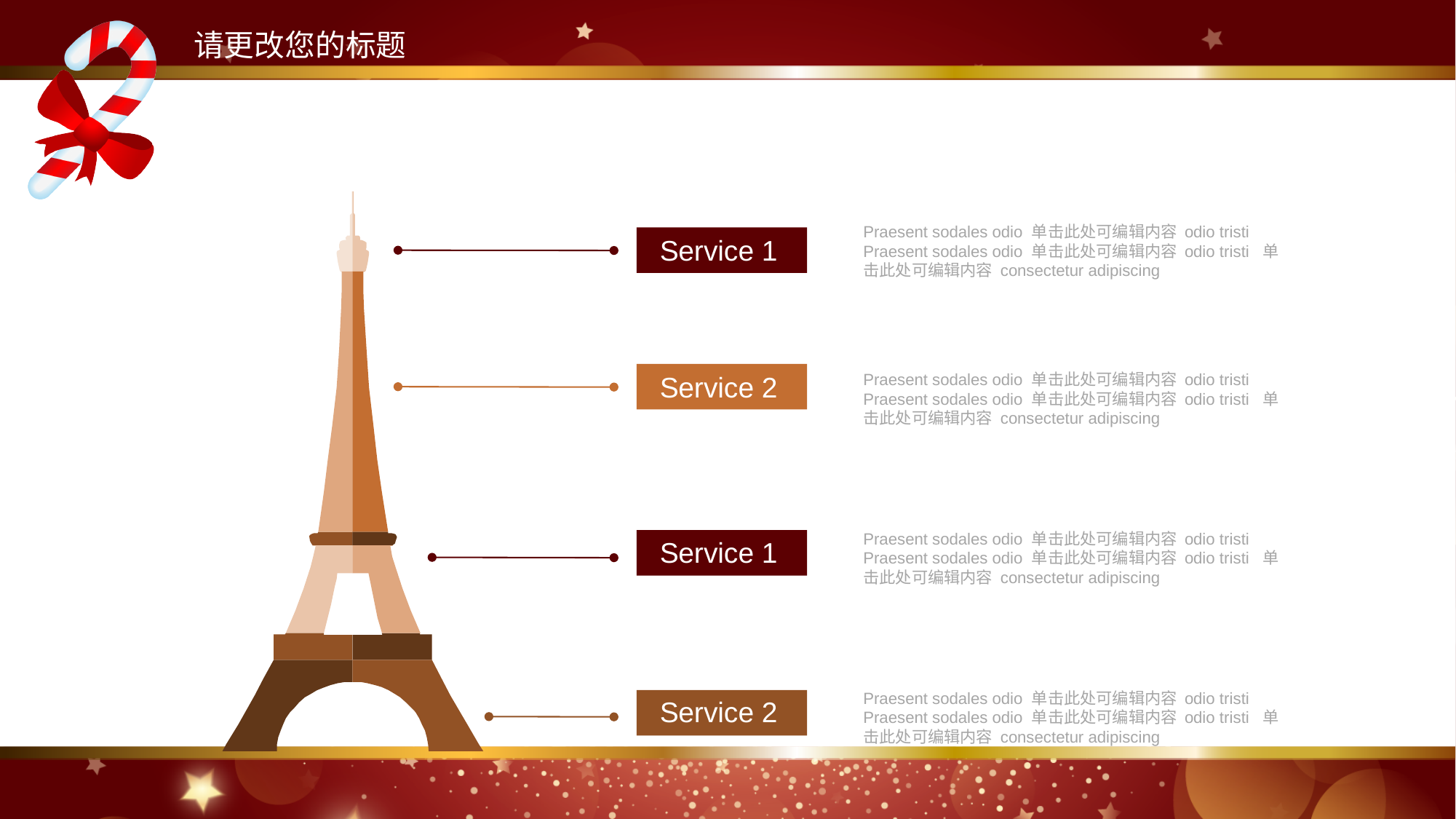

请更改您的标题

Praesent sodales odio 单击此处可编辑内容 odio tristi Praesent sodales odio 单击此处可编辑内容 odio tristi  单击此处可编辑内容 consectetur adipiscing

Service 1

Service 2
Praesent sodales odio 单击此处可编辑内容 odio tristi Praesent sodales odio 单击此处可编辑内容 odio tristi  单击此处可编辑内容 consectetur adipiscing
Praesent sodales odio 单击此处可编辑内容 odio tristi Praesent sodales odio 单击此处可编辑内容 odio tristi  单击此处可编辑内容 consectetur adipiscing
Service 1

Praesent sodales odio 单击此处可编辑内容 odio tristi Praesent sodales odio 单击此处可编辑内容 odio tristi  单击此处可编辑内容 consectetur adipiscing
Service 2